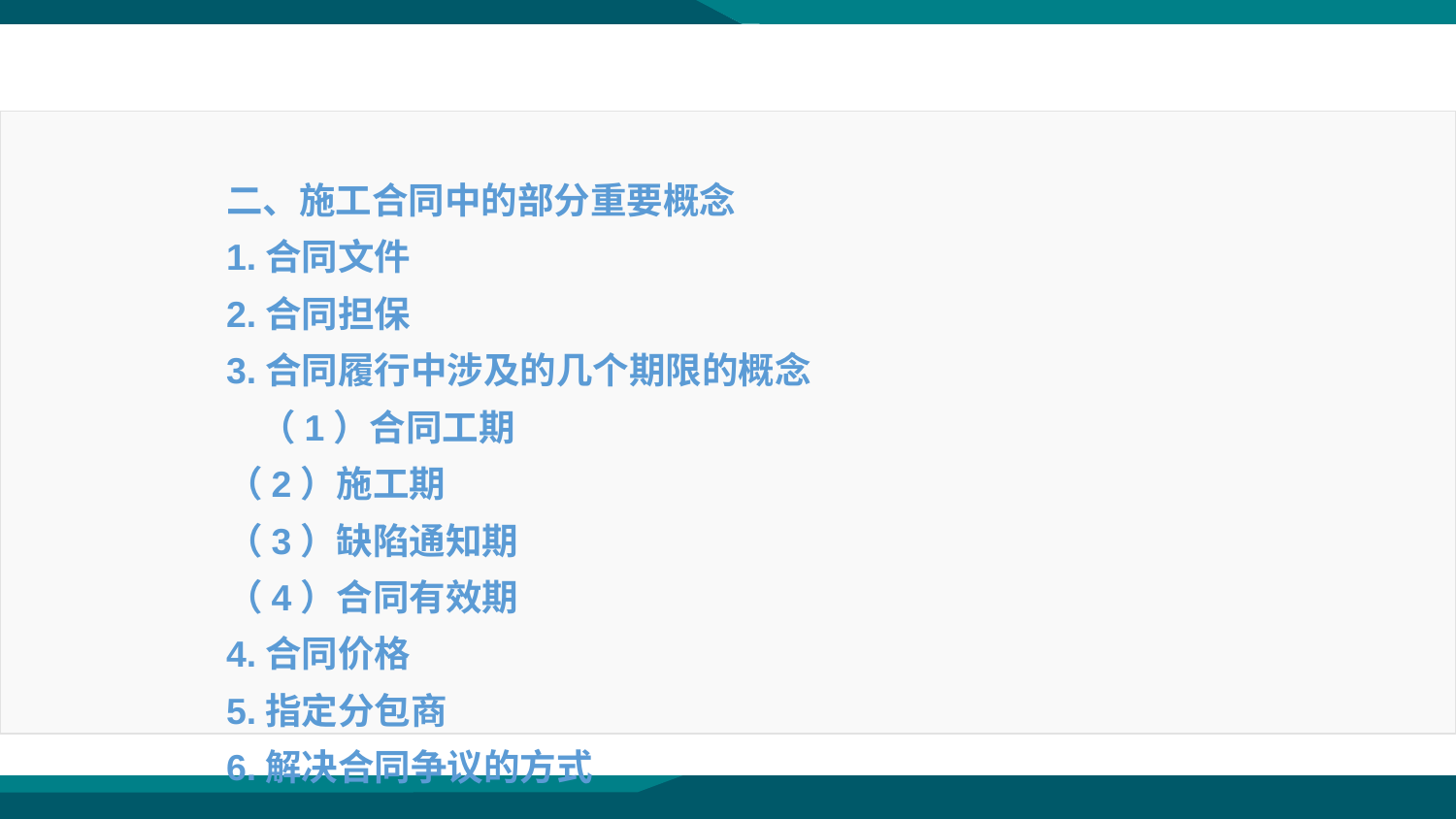

二、施工合同中的部分重要概念
1.合同文件
2.合同担保
3.合同履行中涉及的几个期限的概念
    （1）合同工期
（2）施工期
（3）缺陷通知期
（4）合同有效期
4.合同价格
5.指定分包商
6.解决合同争议的方式